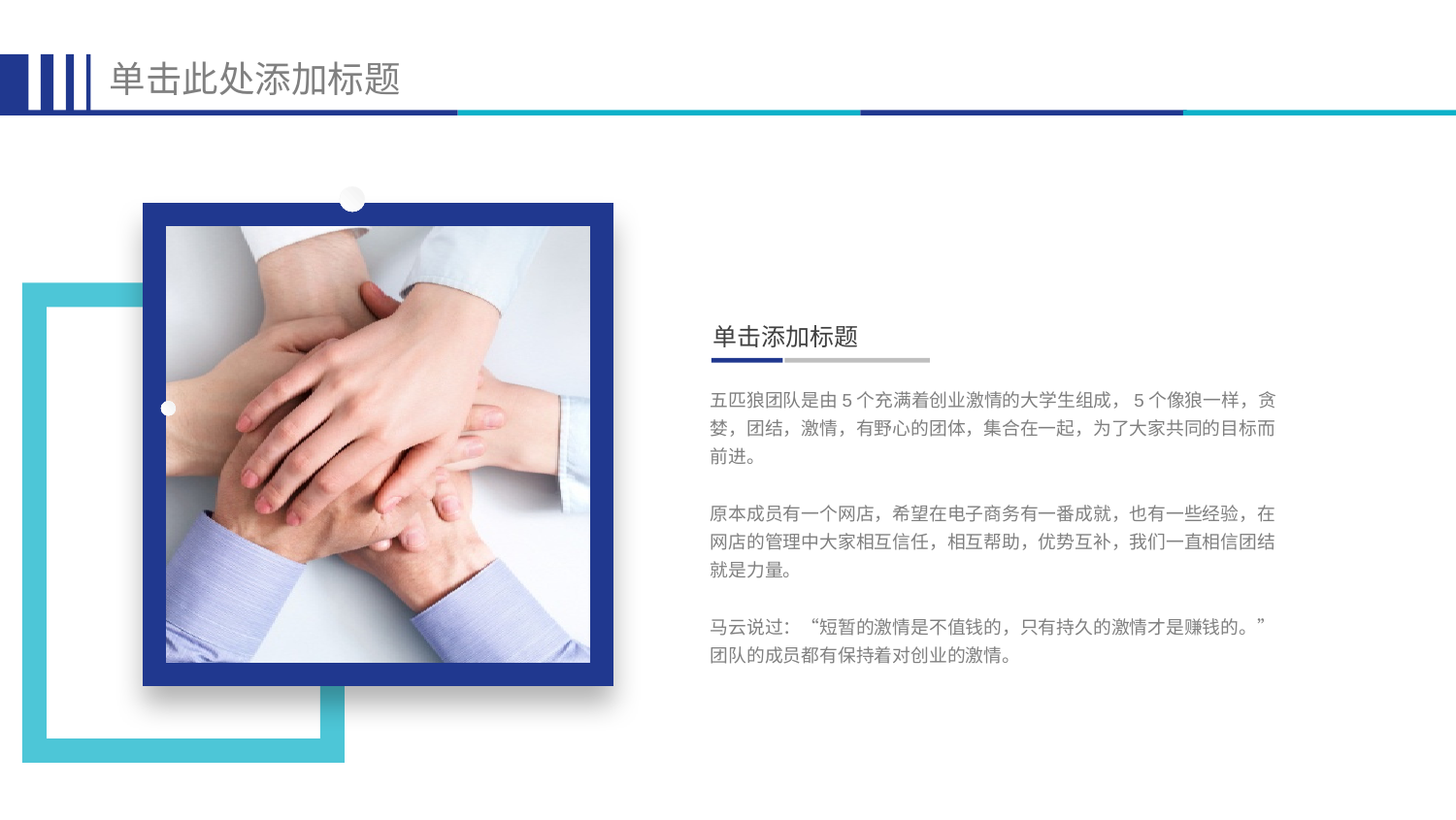

单击添加标题

五匹狼团队是由5个充满着创业激情的大学生组成，5个像狼一样，贪婪，团结，激情，有野心的团体，集合在一起，为了大家共同的目标而前进。

原本成员有一个网店，希望在电子商务有一番成就，也有一些经验，在网店的管理中大家相互信任，相互帮助，优势互补，我们一直相信团结就是力量。

马云说过：“短暂的激情是不值钱的，只有持久的激情才是赚钱的。”团队的成员都有保持着对创业的激情。

延时符